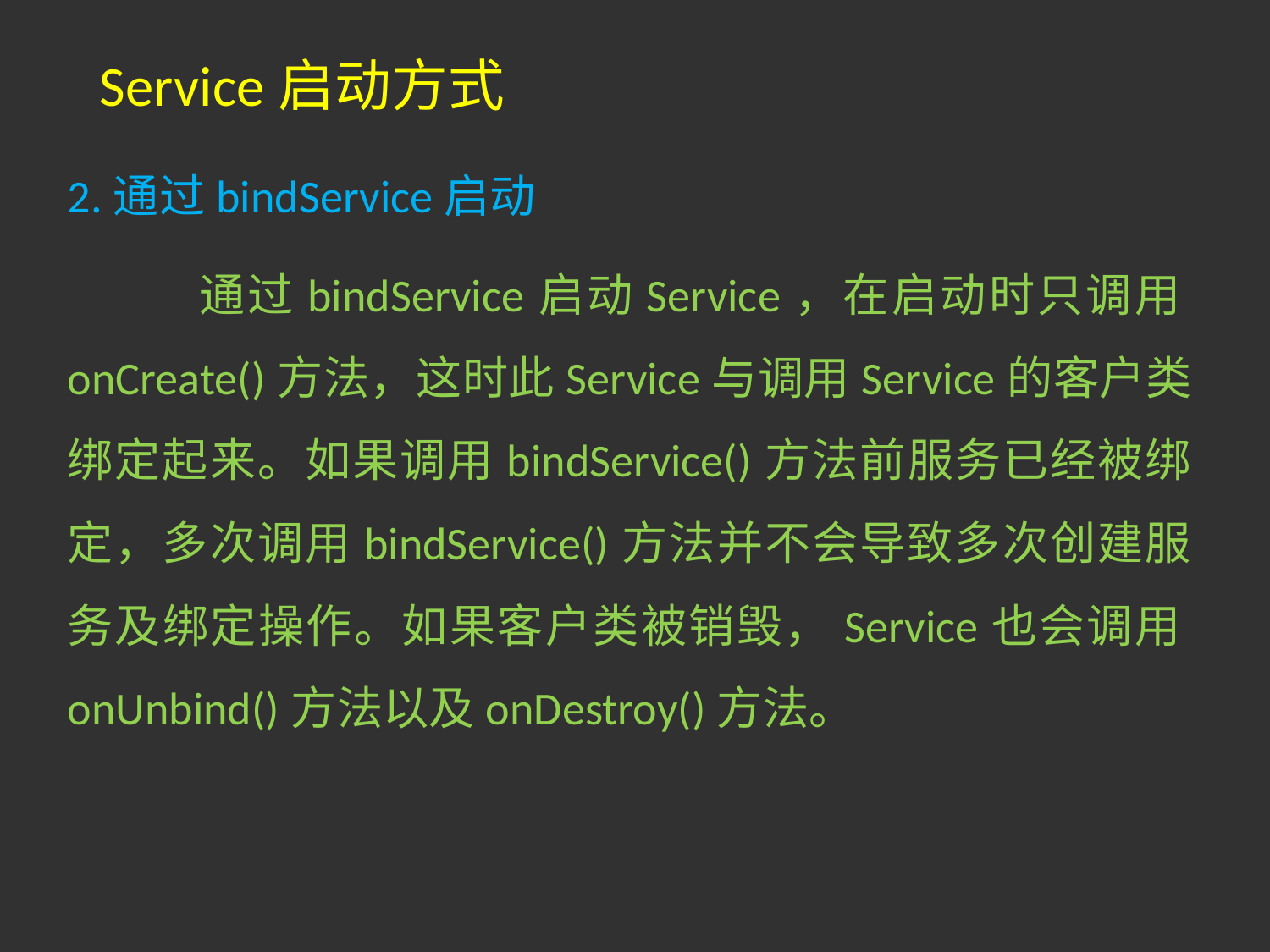

# Service启动方式
2.通过bindService启动
         通过bindService启动Service，在启动时只调用onCreate()方法，这时此Service与调用Service的客户类绑定起来。如果调用bindService()方法前服务已经被绑定，多次调用bindService()方法并不会导致多次创建服务及绑定操作。如果客户类被销毁，Service也会调用onUnbind()方法以及onDestroy()方法。